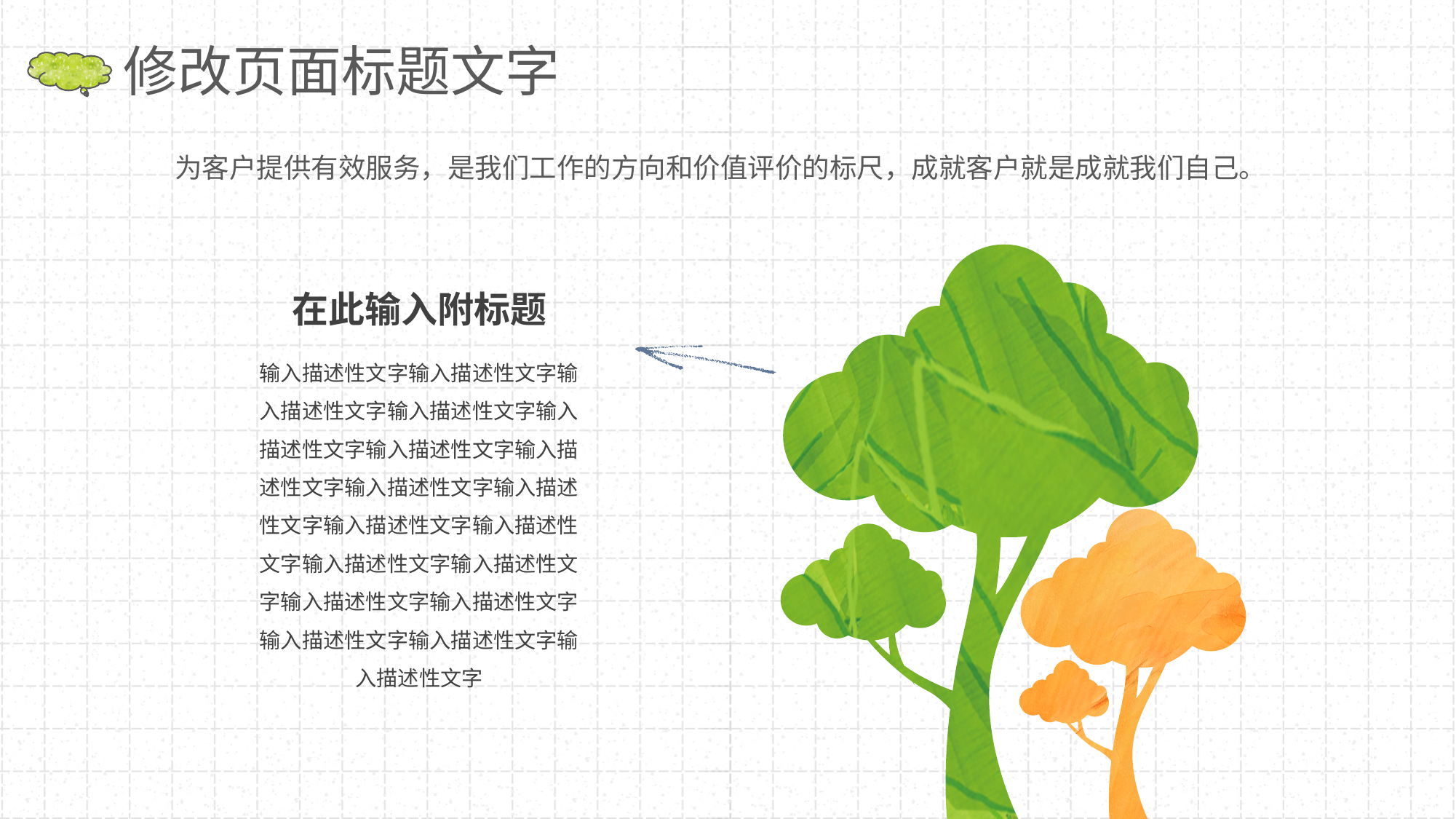

修改页面标题文字
为客户提供有效服务，是我们工作的方向和价值评价的标尺，成就客户就是成就我们自己。

在此输入附标题
输入描述性文字输入描述性文字输入描述性文字输入描述性文字输入描述性文字输入描述性文字输入描述性文字输入描述性文字输入描述性文字输入描述性文字输入描述性文字输入描述性文字输入描述性文字输入描述性文字输入描述性文字输入描述性文字输入描述性文字输入描述性文字